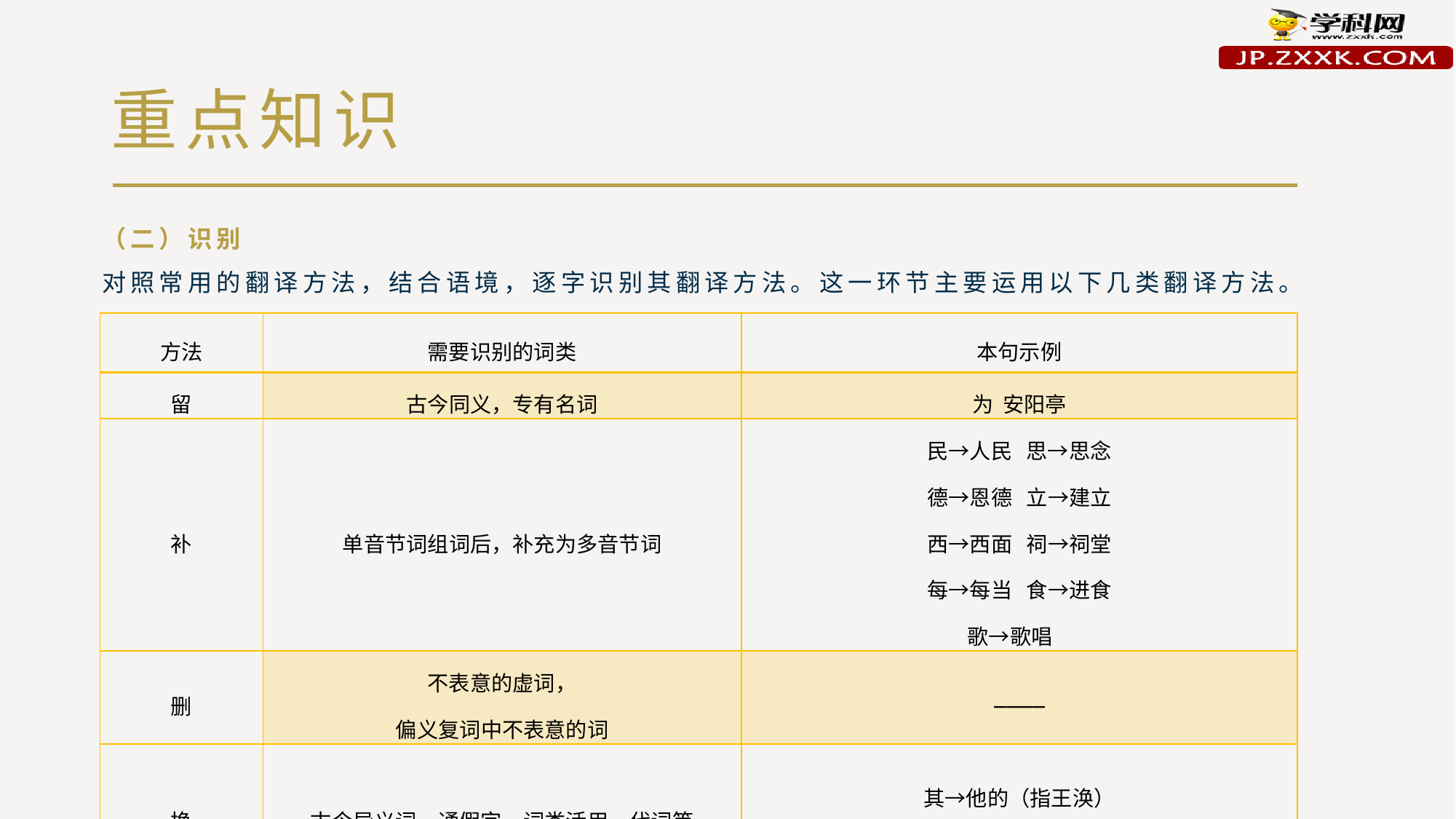

# 重点知识
（二）识别
对照常用的翻译方法，结合语境，逐字识别其翻译方法。这一环节主要运用以下几类翻译方法。

| 方法 | 需要识别的词类 | 本句示例 |
| --- | --- | --- |
| 留 | 古今同义，专有名词 | 为 安阳亭 |
| 补 | 单音节词组词后，补充为多音节词 | 民→人民 思→思念 德→恩德 立→建立 西→西面 祠→祠堂 每→每当 食→进食 歌→歌唱 |
| 删 | 不表意的虚词， 偏义复词中不表意的词 | ———— |
| 换 | 古今异义词，通假字，词类活用，代词等 | 其→他的（指王涣） 辄→就 之→他 |